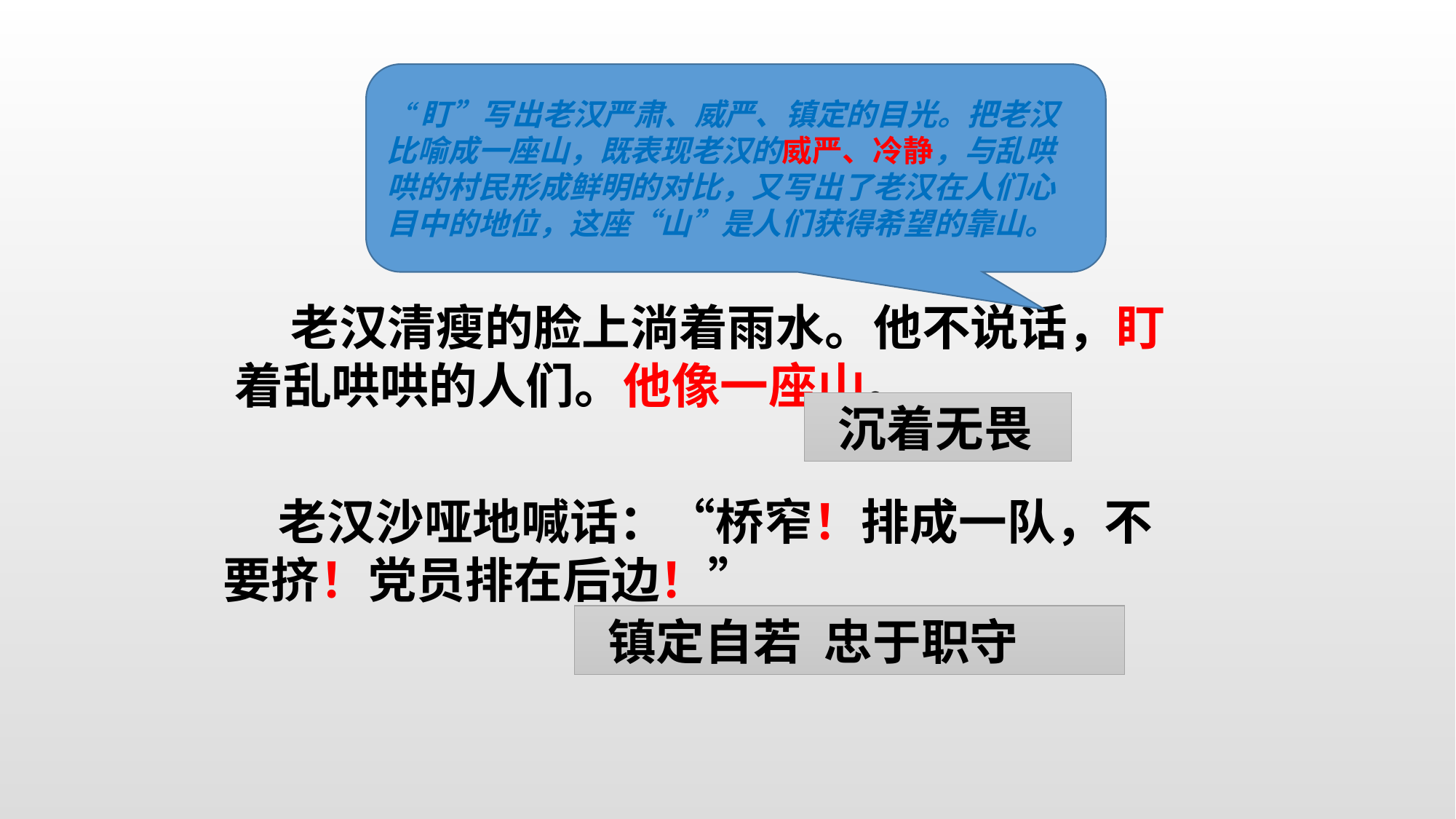

“盯”写出老汉严肃、威严、镇定的目光。把老汉比喻成一座山，既表现老汉的威严、冷静，与乱哄哄的村民形成鲜明的对比，又写出了老汉在人们心目中的地位，这座“山”是人们获得希望的靠山。
    老汉清瘦的脸上淌着雨水。他不说话，盯着乱哄哄的人们。他像一座山。
 沉着无畏
    老汉沙哑地喊话：“桥窄！排成一队，不要挤！党员排在后边！”

 镇定自若  忠于职守